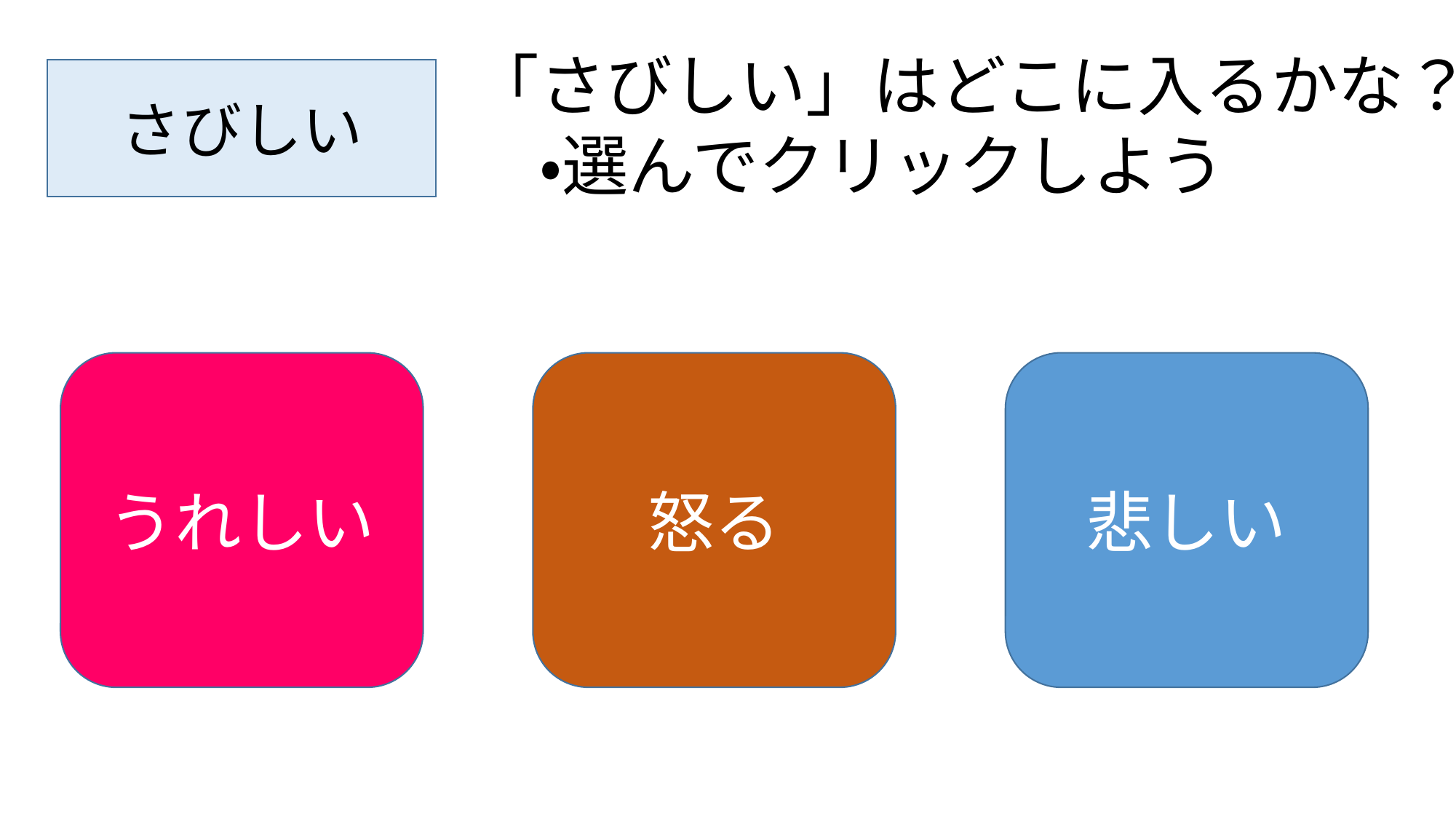

「さびしい」はどこに入るかな？
　・選んでクリックしよう
さびしい
悲しい
怒る
うれしい